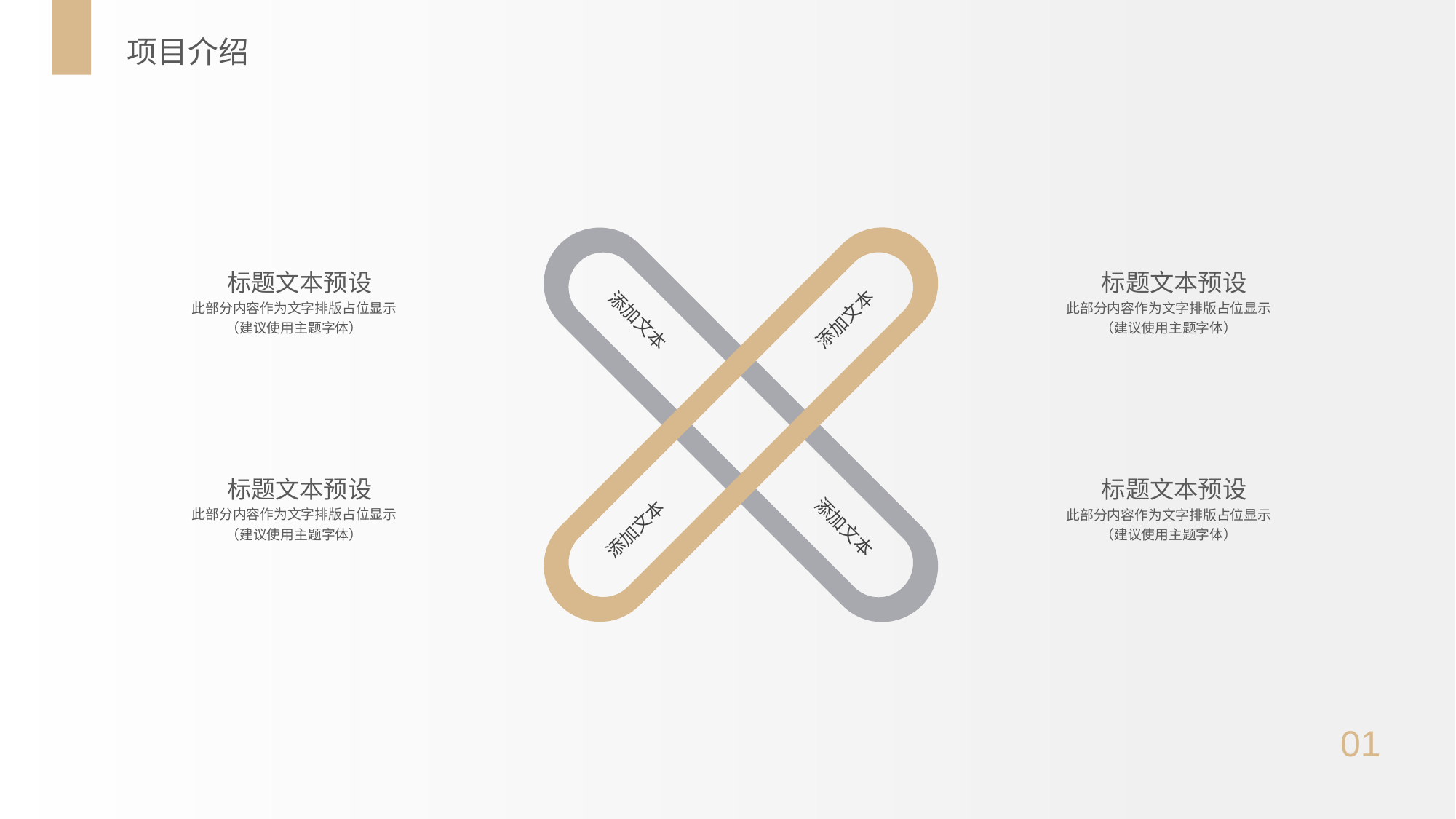

项目介绍
标题文本预设
此部分内容作为文字排版占位显示
（建议使用主题字体）
标题文本预设
此部分内容作为文字排版占位显示
（建议使用主题字体）
添加文本
添加文本

标题文本预设
此部分内容作为文字排版占位显示
（建议使用主题字体）
标题文本预设
此部分内容作为文字排版占位显示
（建议使用主题字体）
添加文本
添加文本
01
PPT模板 http://www.1ppt.com/moban/